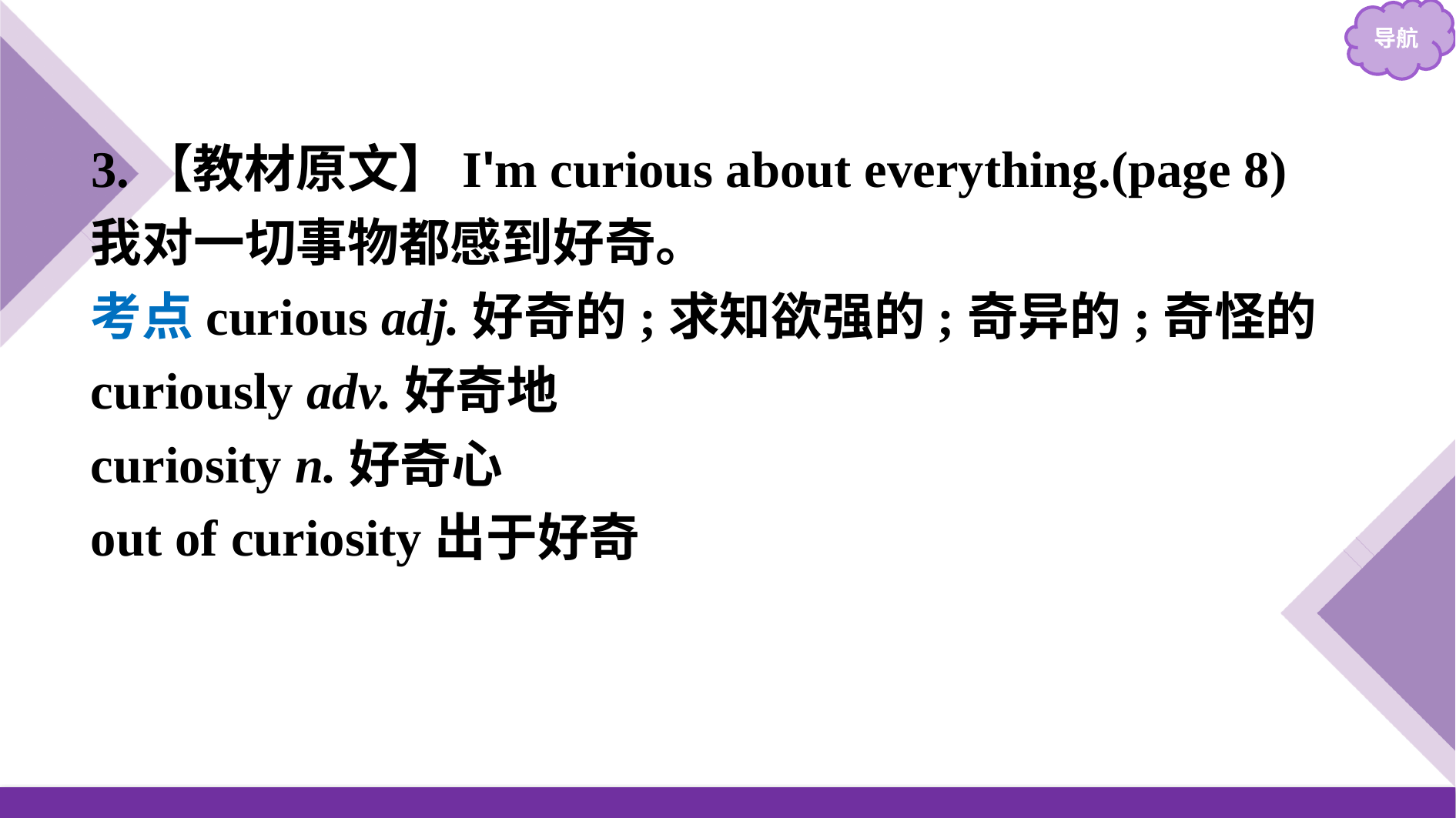

3.【教材原文】I'm curious about everything.(page 8)
我对一切事物都感到好奇。
考点curious adj.好奇的;求知欲强的;奇异的;奇怪的
curiously adv.好奇地
curiosity n.好奇心
out of curiosity出于好奇